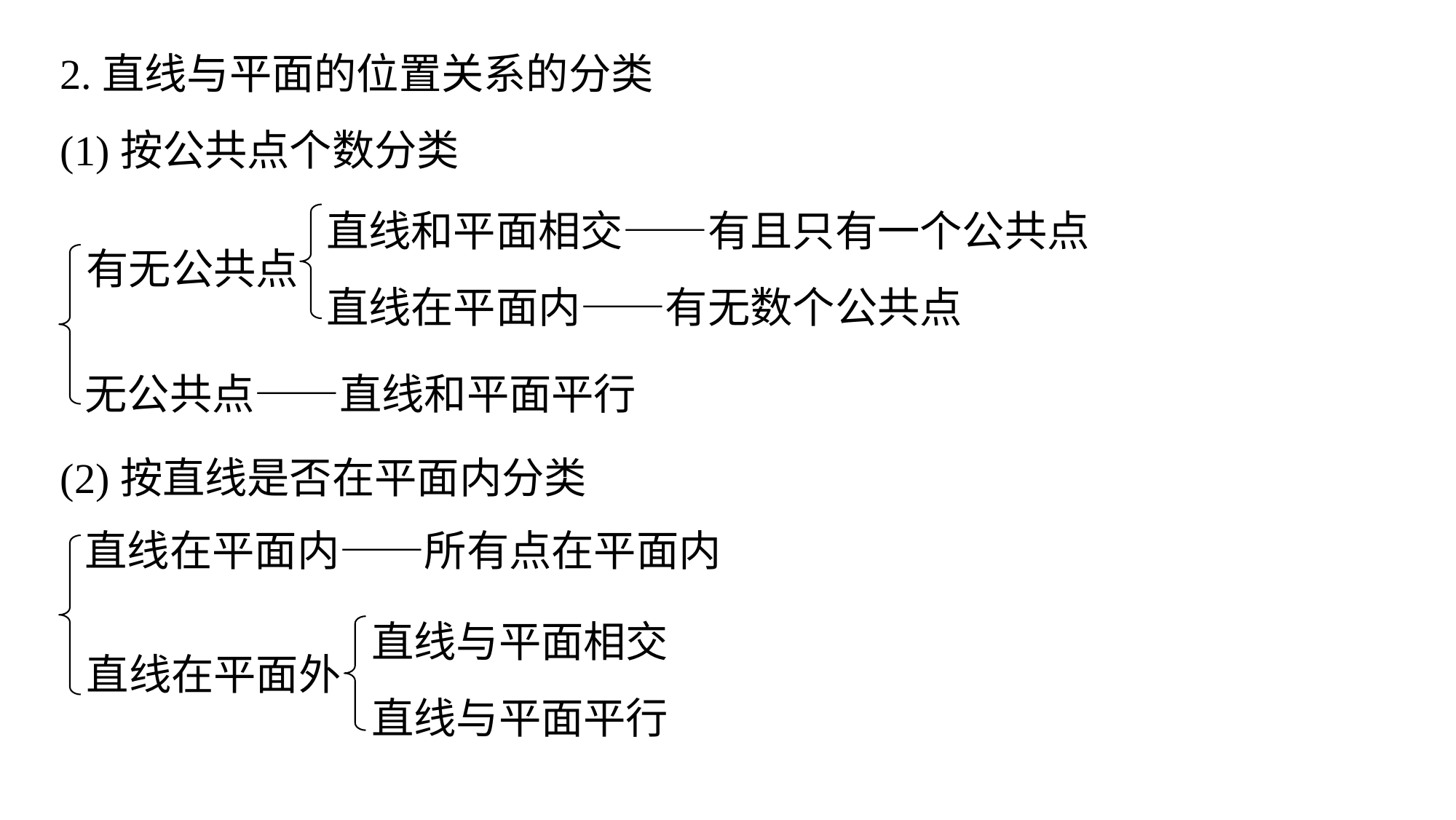

2.直线与平面的位置关系的分类
(1)按公共点个数分类
直线和平面相交——有且只有一个公共点
直线在平面内——有无数个公共点

有无公共点

无公共点——直线和平面平行
(2)按直线是否在平面内分类
直线在平面内——所有点在平面内

直线与平面相交
直线与平面平行

直线在平面外